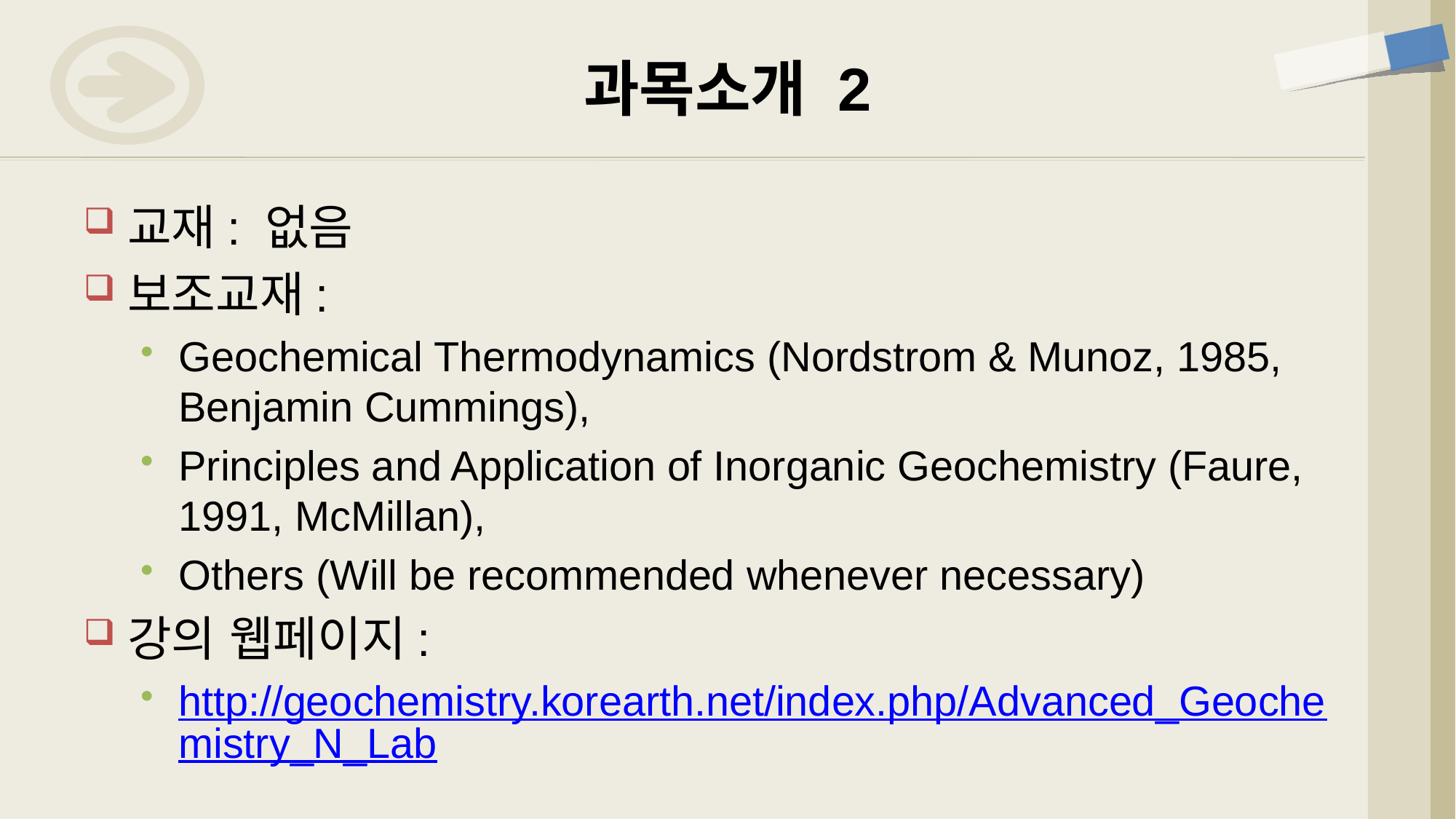

# 과목소개 2
교재: 없음
보조교재:
Geochemical Thermodynamics (Nordstrom & Munoz, 1985, Benjamin Cummings),
Principles and Application of Inorganic Geochemistry (Faure, 1991, McMillan),
Others (Will be recommended whenever necessary)
강의 웹페이지:
http://geochemistry.korearth.net/index.php/Advanced_Geochemistry_N_Lab